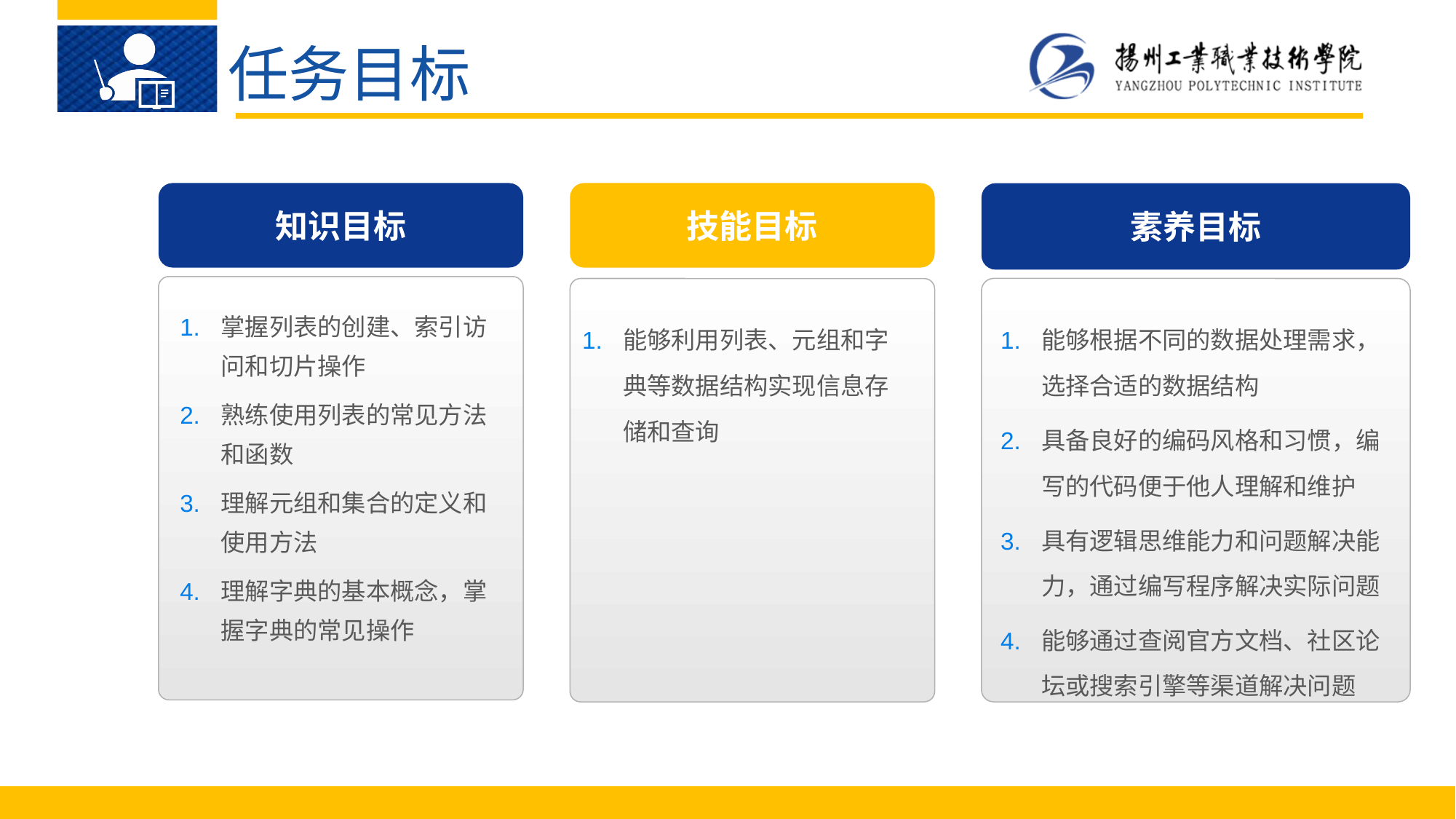

任务目标
知识目标
技能目标
素养目标

掌握列表的创建、索引访问和切片操作
熟练使用列表的常见方法和函数
理解元组和集合的定义和使用方法
理解字典的基本概念，掌握字典的常见操作

能够根据不同的数据处理需求，选择合适的数据结构
具备良好的编码风格和习惯，编写的代码便于他人理解和维护
具有逻辑思维能力和问题解决能力，通过编写程序解决实际问题
能够通过查阅官方文档、社区论坛或搜索引擎等渠道解决问题

能够利用列表、元组和字典等数据结构实现信息存储和查询